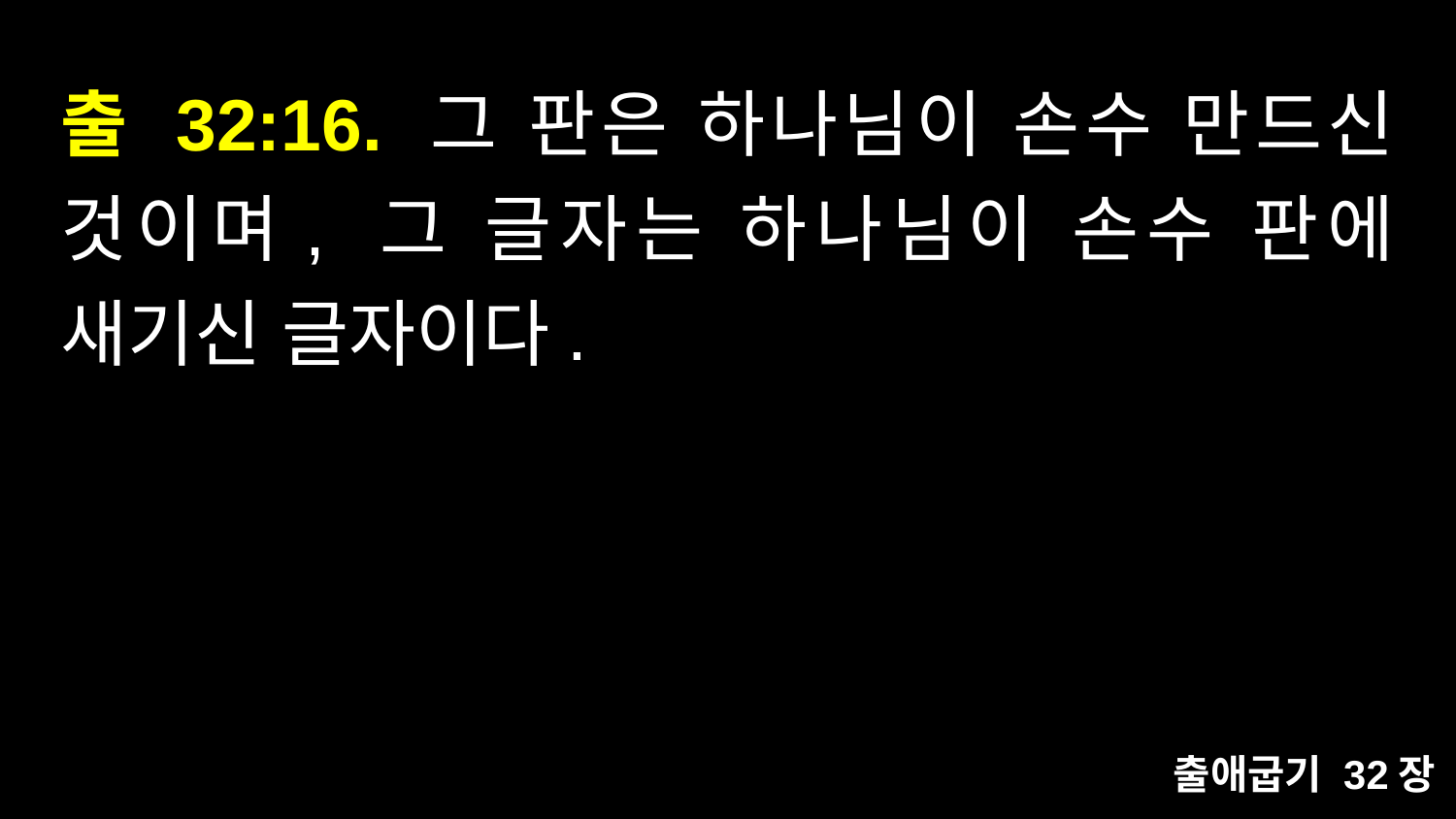

# 출 32:16. 그 판은 하나님이 손수 만드신 것이며, 그 글자는 하나님이 손수 판에 새기신 글자이다.
출애굽기 32장